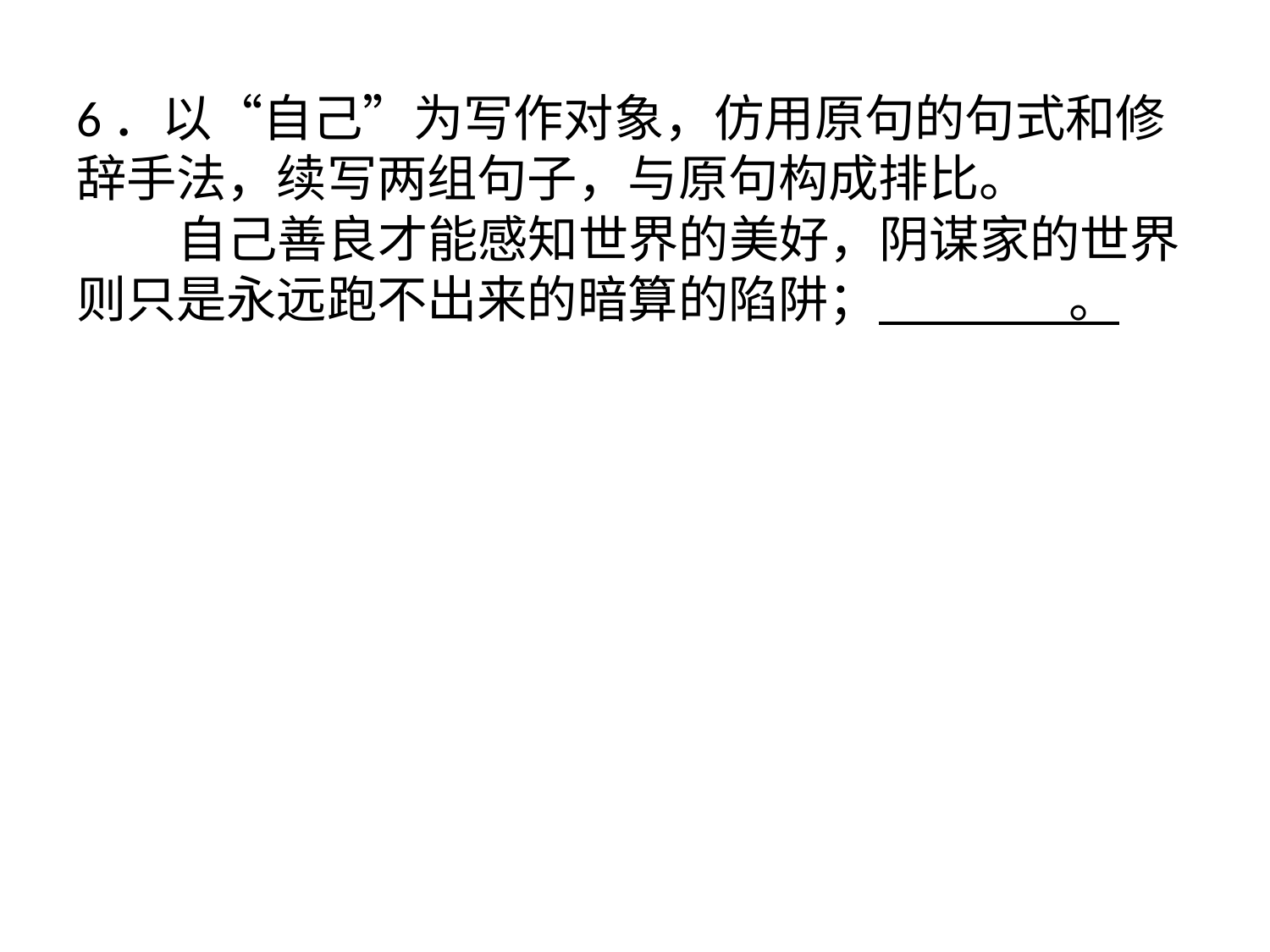

# 6．以“自己”为写作对象，仿用原句的句式和修辞手法，续写两组句子，与原句构成排比。 自己善良才能感知世界的美好，阴谋家的世界则只是永远跑不出来的暗算的陷阱；                 。